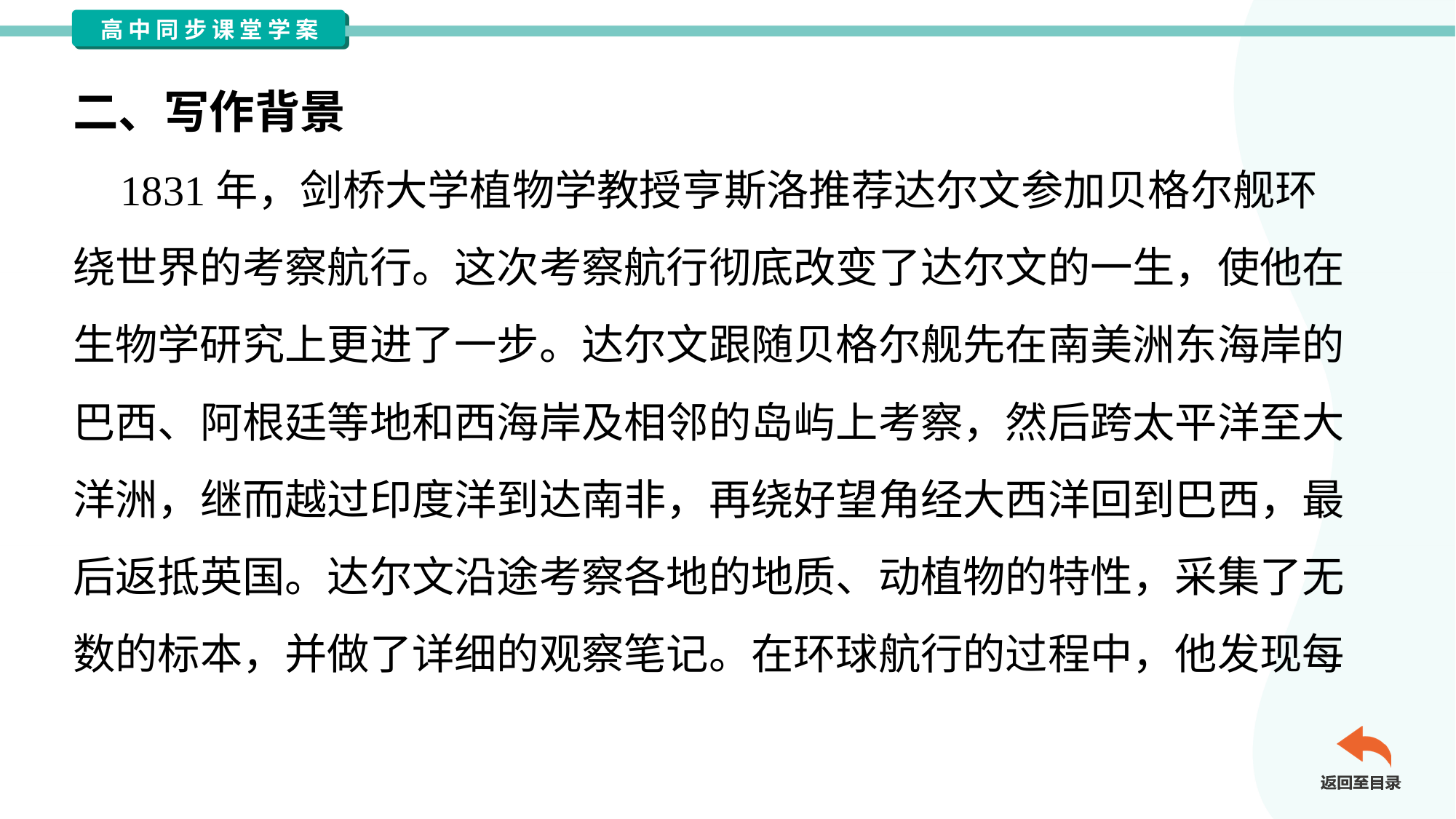

二、写作背景
    1831年，剑桥大学植物学教授亨斯洛推荐达尔文参加贝格尔舰环
绕世界的考察航行。这次考察航行彻底改变了达尔文的一生，使他在
生物学研究上更进了一步。达尔文跟随贝格尔舰先在南美洲东海岸的
巴西、阿根廷等地和西海岸及相邻的岛屿上考察，然后跨太平洋至大
洋洲，继而越过印度洋到达南非，再绕好望角经大西洋回到巴西，最
后返抵英国。达尔文沿途考察各地的地质、动植物的特性，采集了无
数的标本，并做了详细的观察笔记。在环球航行的过程中，他发现每